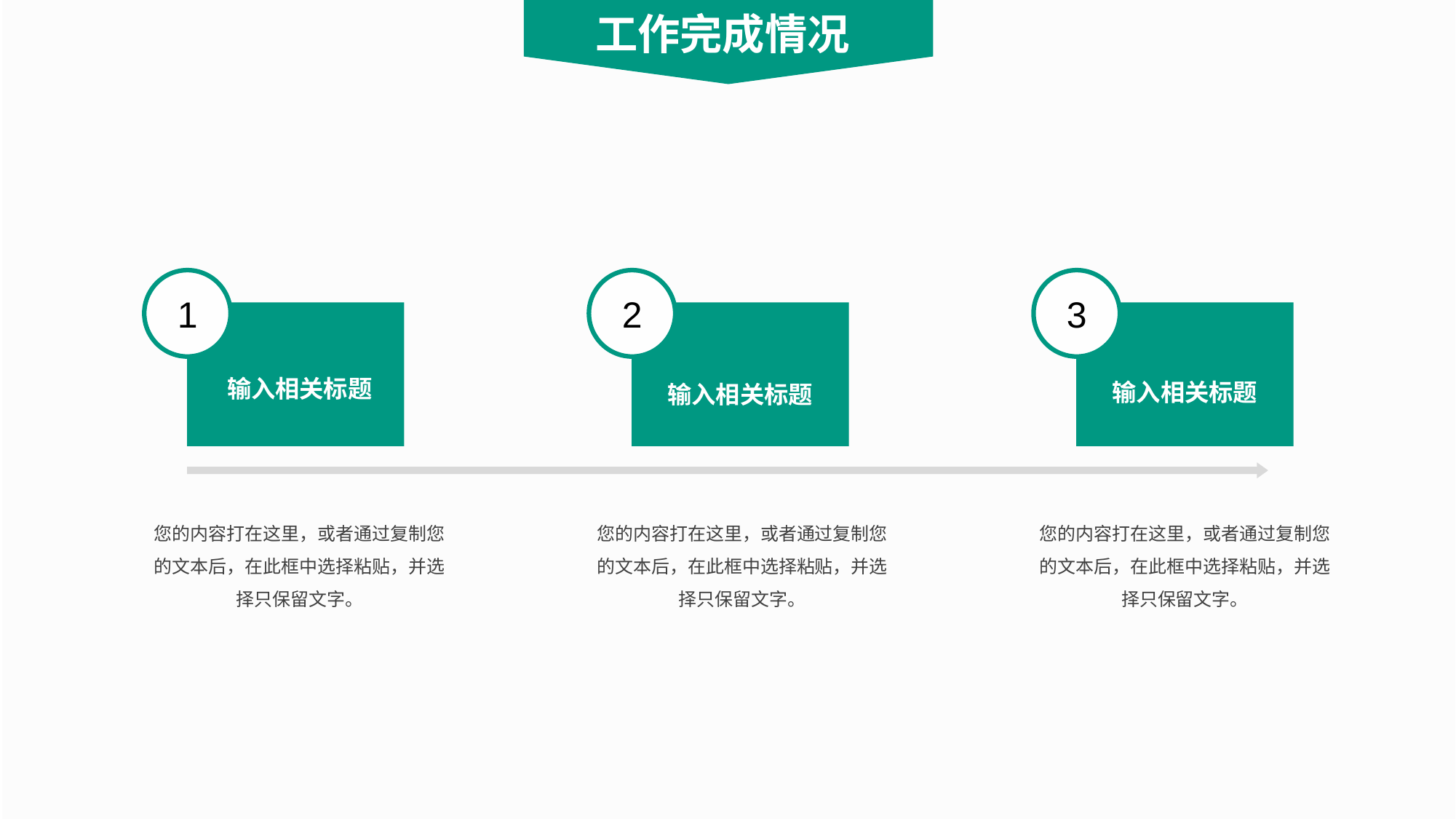

工作完成情况
1
2
3

输入相关标题
输入相关标题
输入相关标题

您的内容打在这里，或者通过复制您的文本后，在此框中选择粘贴，并选择只保留文字。
您的内容打在这里，或者通过复制您的文本后，在此框中选择粘贴，并选择只保留文字。
您的内容打在这里，或者通过复制您的文本后，在此框中选择粘贴，并选择只保留文字。